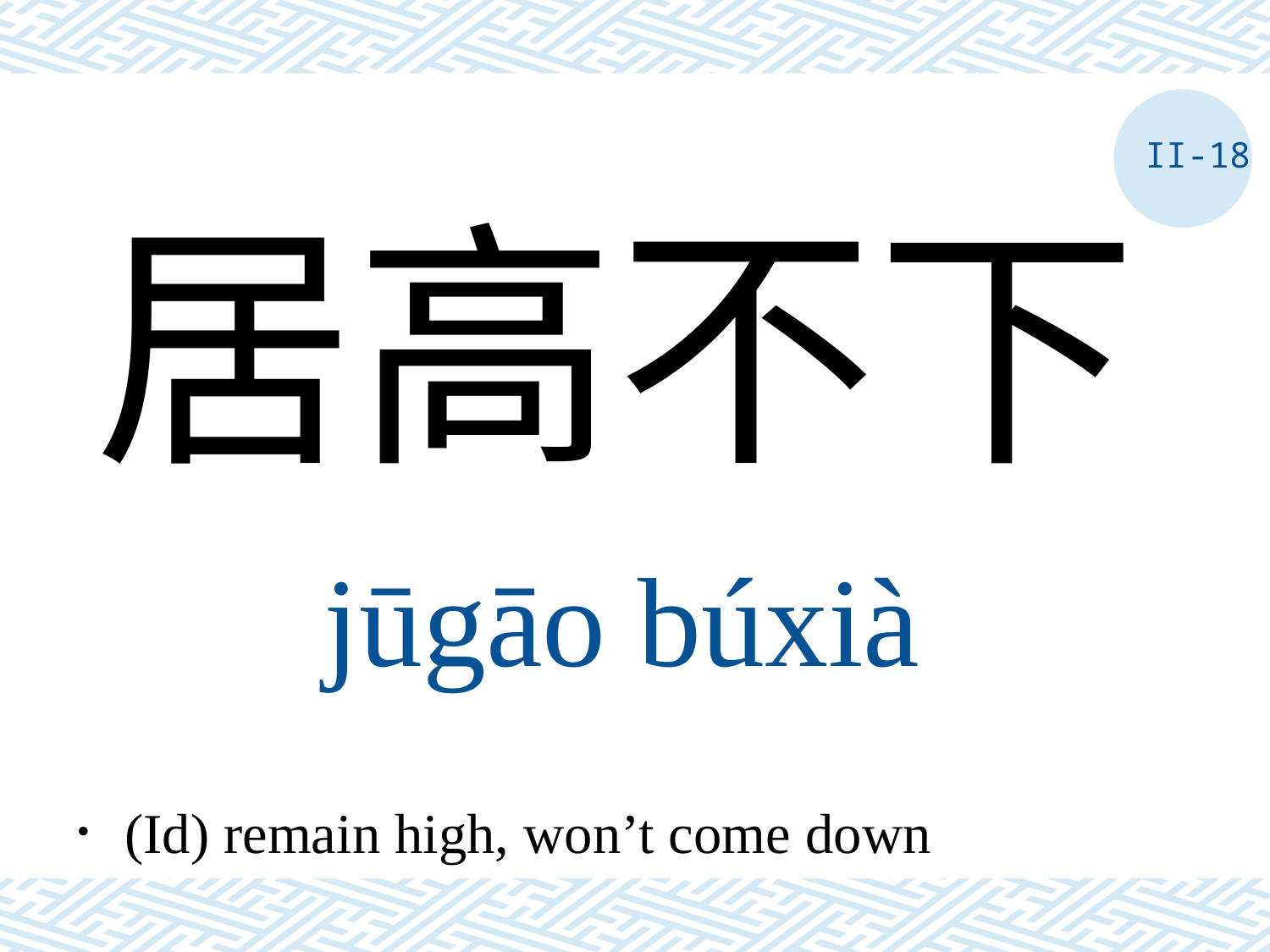

II-18

居高不下
jūgāo búxià
．(Id) remain high, won’t come down